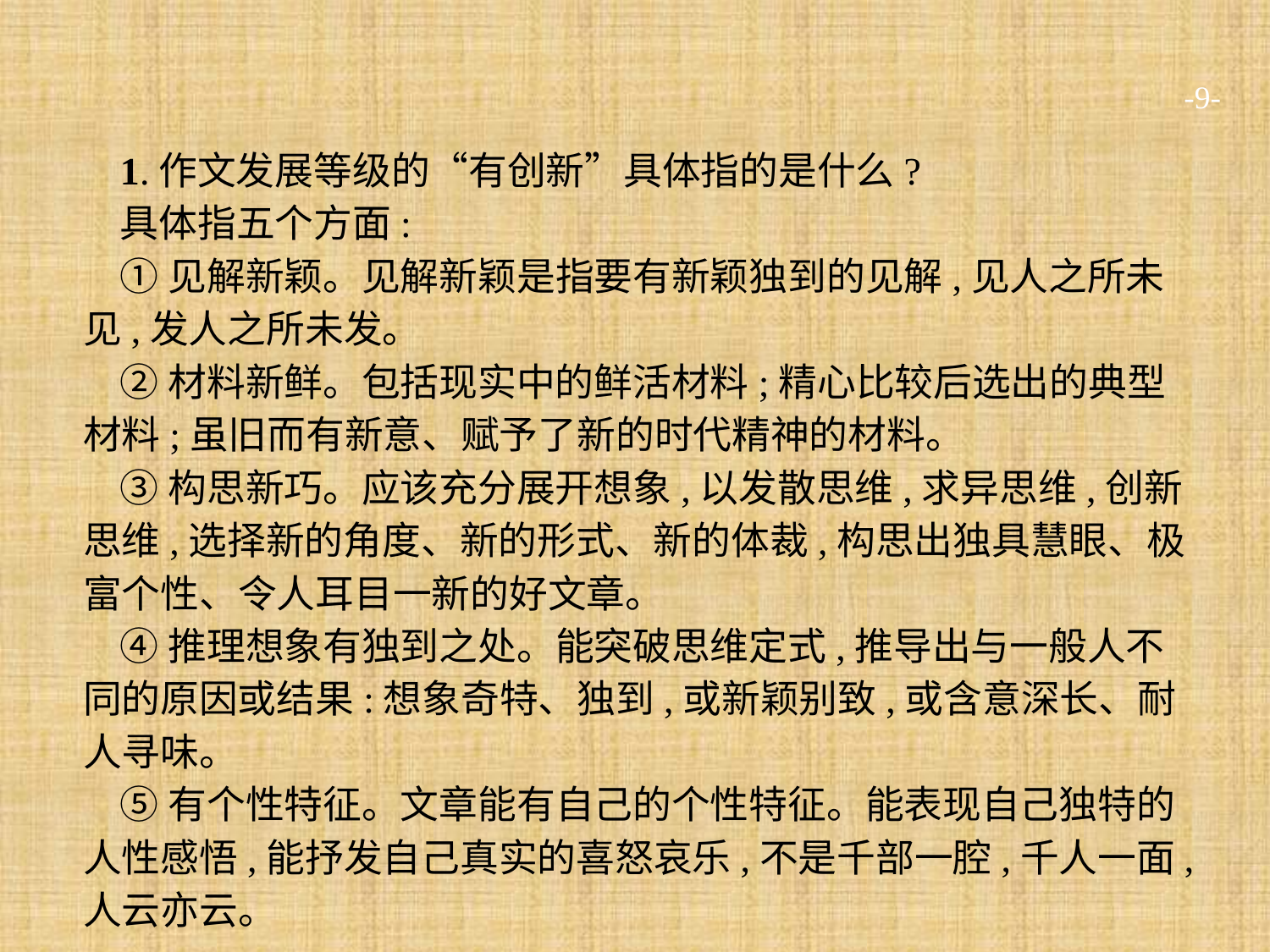

-9-
1.作文发展等级的“有创新”具体指的是什么?
具体指五个方面:
①见解新颖。见解新颖是指要有新颖独到的见解,见人之所未见,发人之所未发。
②材料新鲜。包括现实中的鲜活材料;精心比较后选出的典型材料;虽旧而有新意、赋予了新的时代精神的材料。
③构思新巧。应该充分展开想象,以发散思维,求异思维,创新思维,选择新的角度、新的形式、新的体裁,构思出独具慧眼、极富个性、令人耳目一新的好文章。
④推理想象有独到之处。能突破思维定式,推导出与一般人不同的原因或结果:想象奇特、独到,或新颖别致,或含意深长、耐人寻味。
⑤有个性特征。文章能有自己的个性特征。能表现自己独特的人性感悟,能抒发自己真实的喜怒哀乐,不是千部一腔,千人一面,人云亦云。